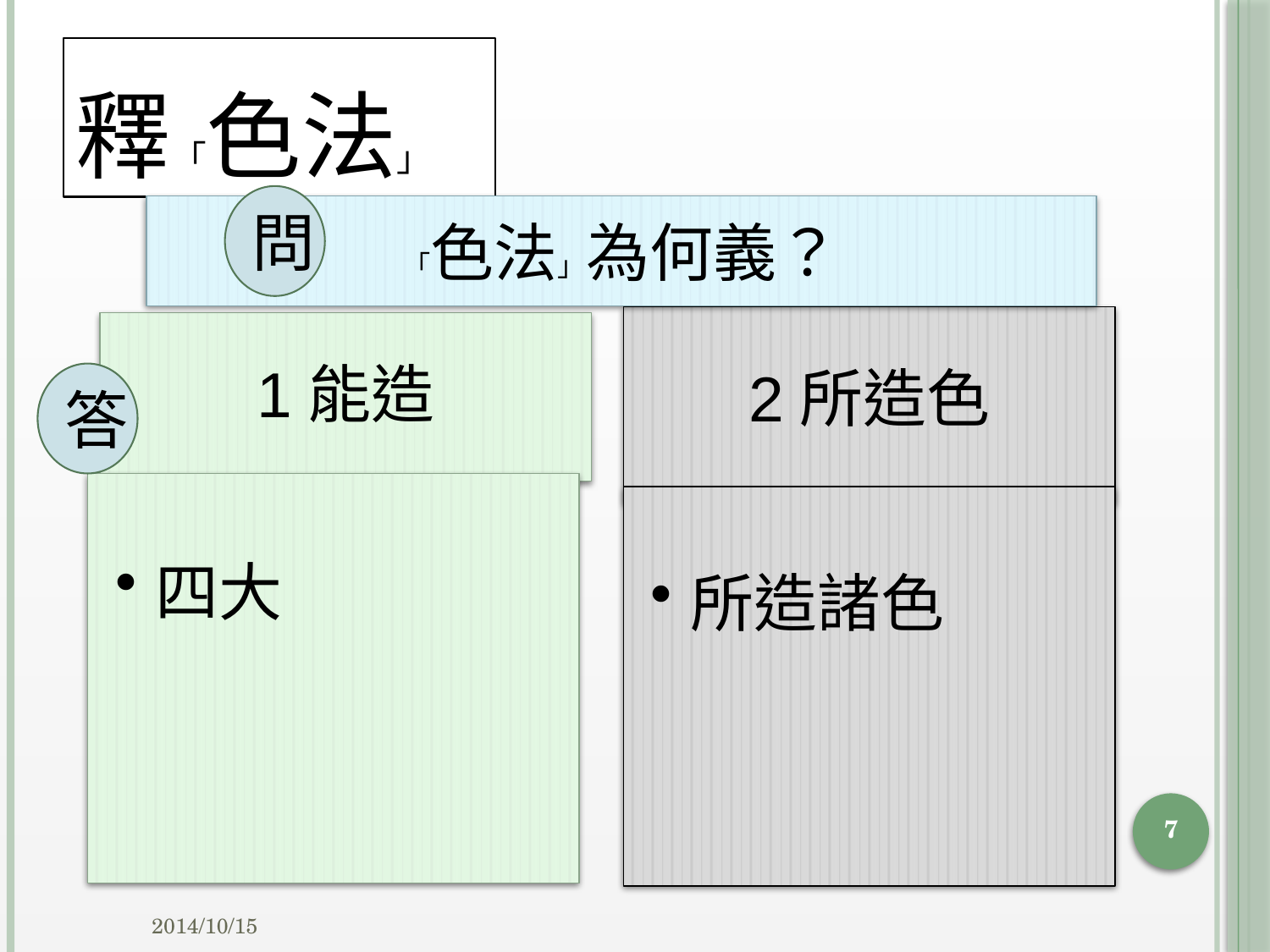

# 釋「色法」
問
「色法」為何義？
1能造

四大

2所造色

所造諸色
答
7
2014/10/15